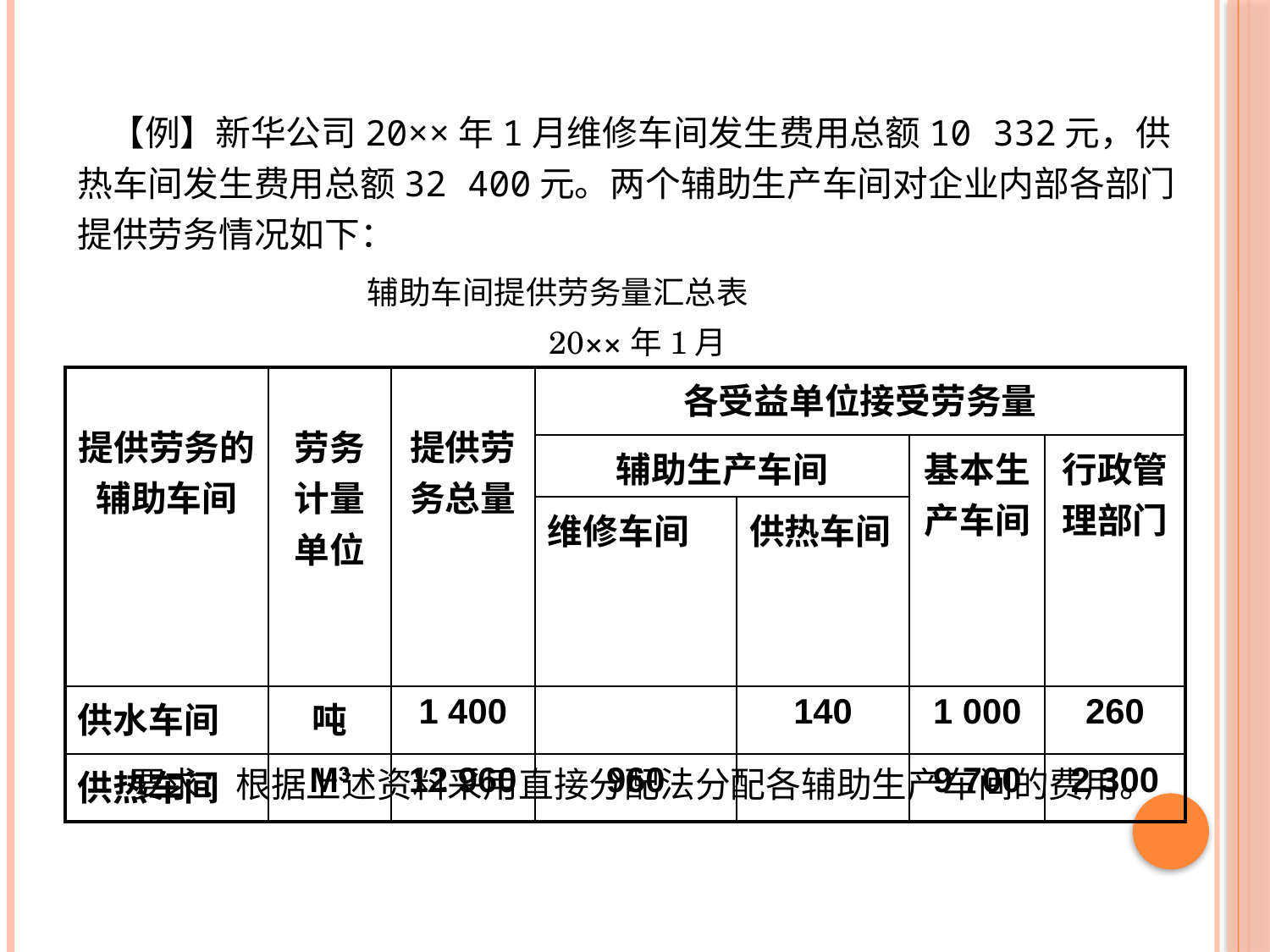

【例】新华公司20××年1月维修车间发生费用总额10 332元，供热车间发生费用总额32 400元。两个辅助生产车间对企业内部各部门提供劳务情况如下：
辅助车间提供劳务量汇总表
20××年1月
| 提供劳务的辅助车间 | 劳务计量单位 | 提供劳务总量 | 各受益单位接受劳务量 |  |  |  |
| --- | --- | --- | --- | --- | --- | --- |
|  |  |  | 辅助生产车间 |  | 基本生产车间 | 行政管理部门 |
|  |  |  | 维修车间 | 供热车间 |  |  |
| 供水车间 | 吨 | 1 400 |  | 140 | 1 000 | 260 |
| 供热车间 | M3 | 12 960 | 960 |  | 9 700 | 2 300 |
要求：根据上述资料采用直接分配法分配各辅助生产车间的费用。